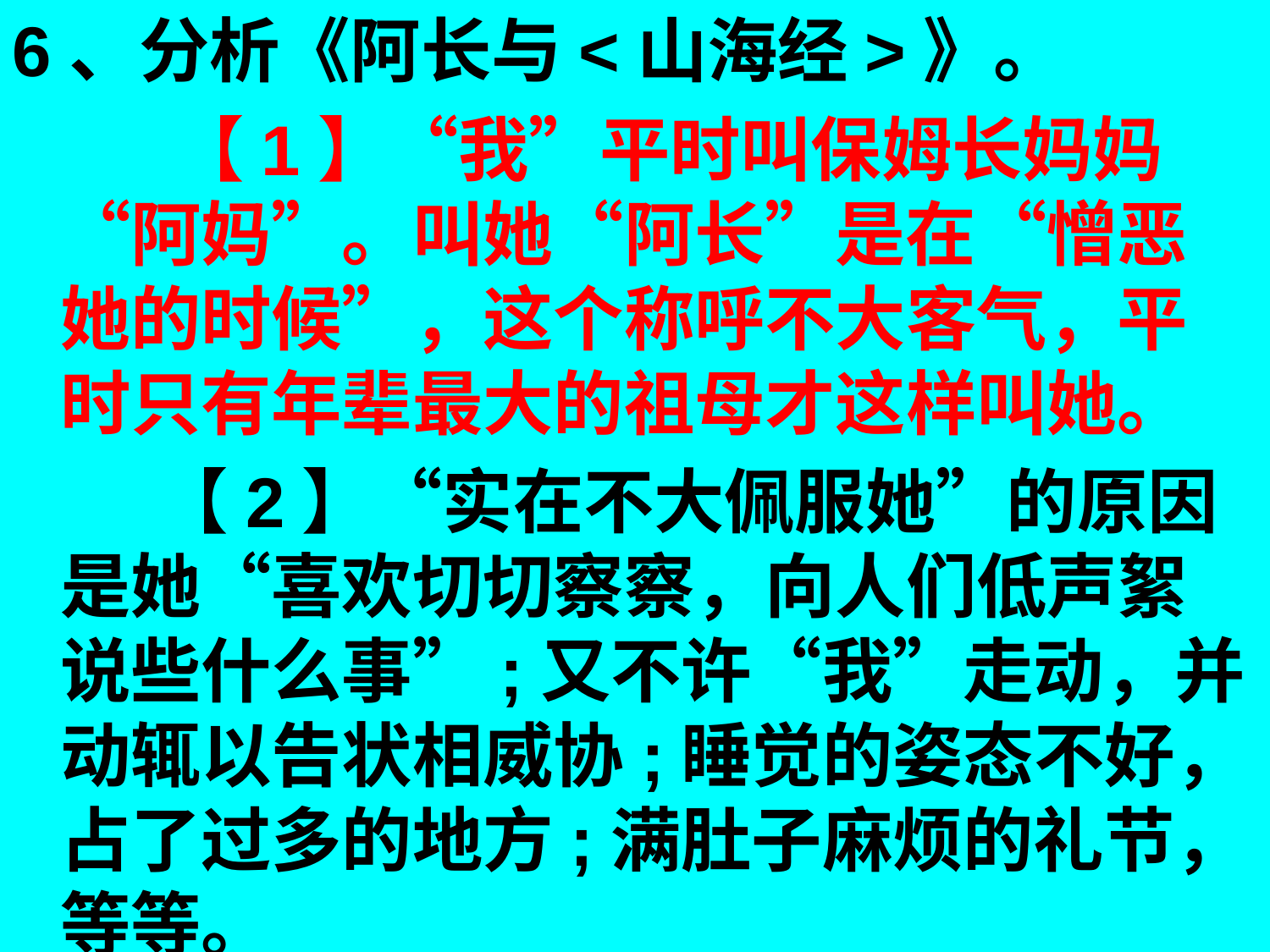

6、分析《阿长与<山海经>》。
         【1】“我”平时叫保姆长妈妈“阿妈”。叫她“阿长”是在“憎恶她的时候”，这个称呼不大客气，平时只有年辈最大的祖母才这样叫她。
        【2】“实在不大佩服她”的原因是她“喜欢切切察察，向人们低声絮说些什么事”;又不许“我”走动，并动辄以告状相威协;睡觉的姿态不好，占了过多的地方;满肚子麻烦的礼节，等等。
#